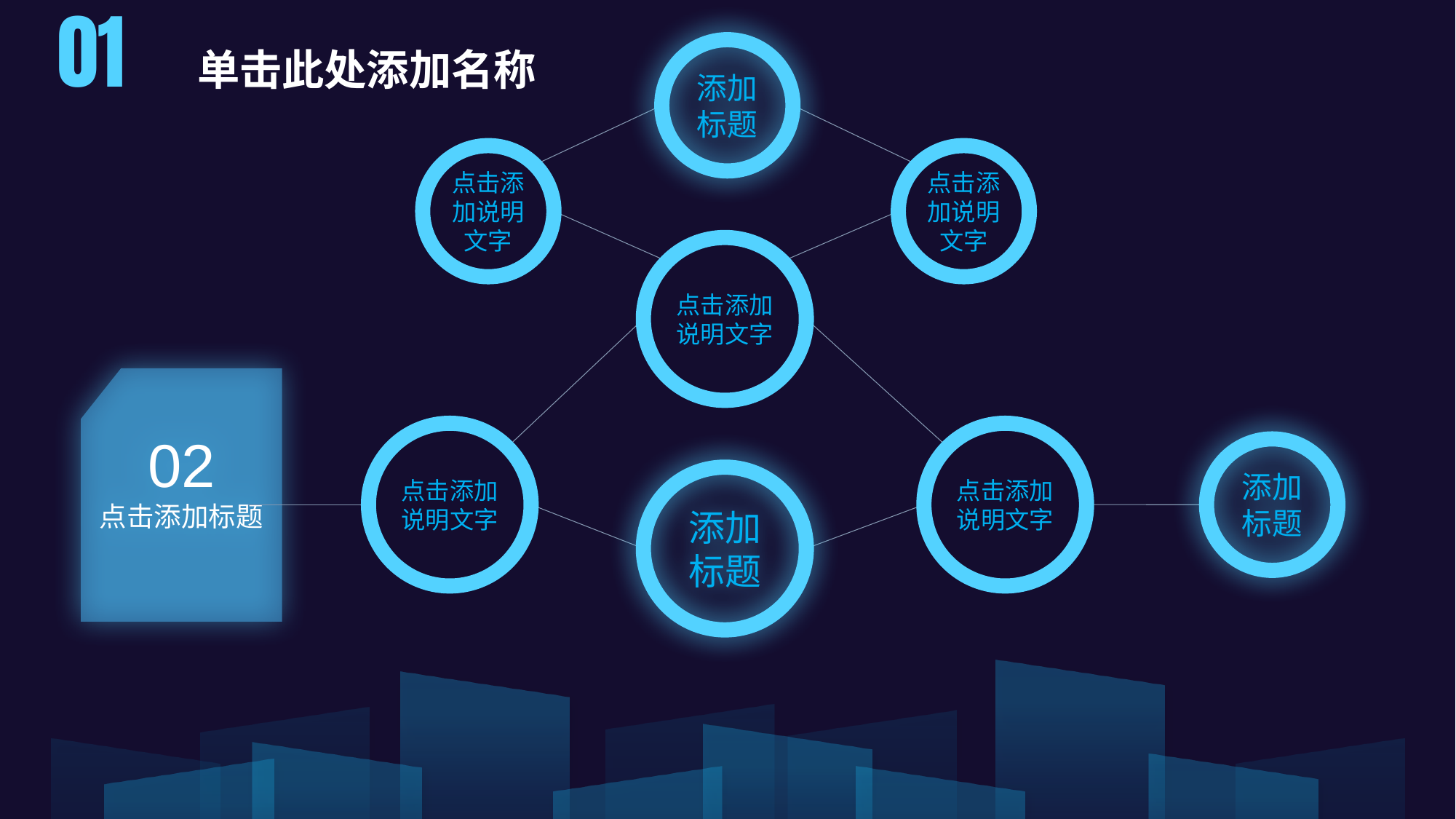

01

单击此处添加名称
添加标题
点击添加说明文字
点击添加说明文字
点击添加说明文字
02
点击添加标题
点击添加说明文字
点击添加说明文字
添加标题
添加标题